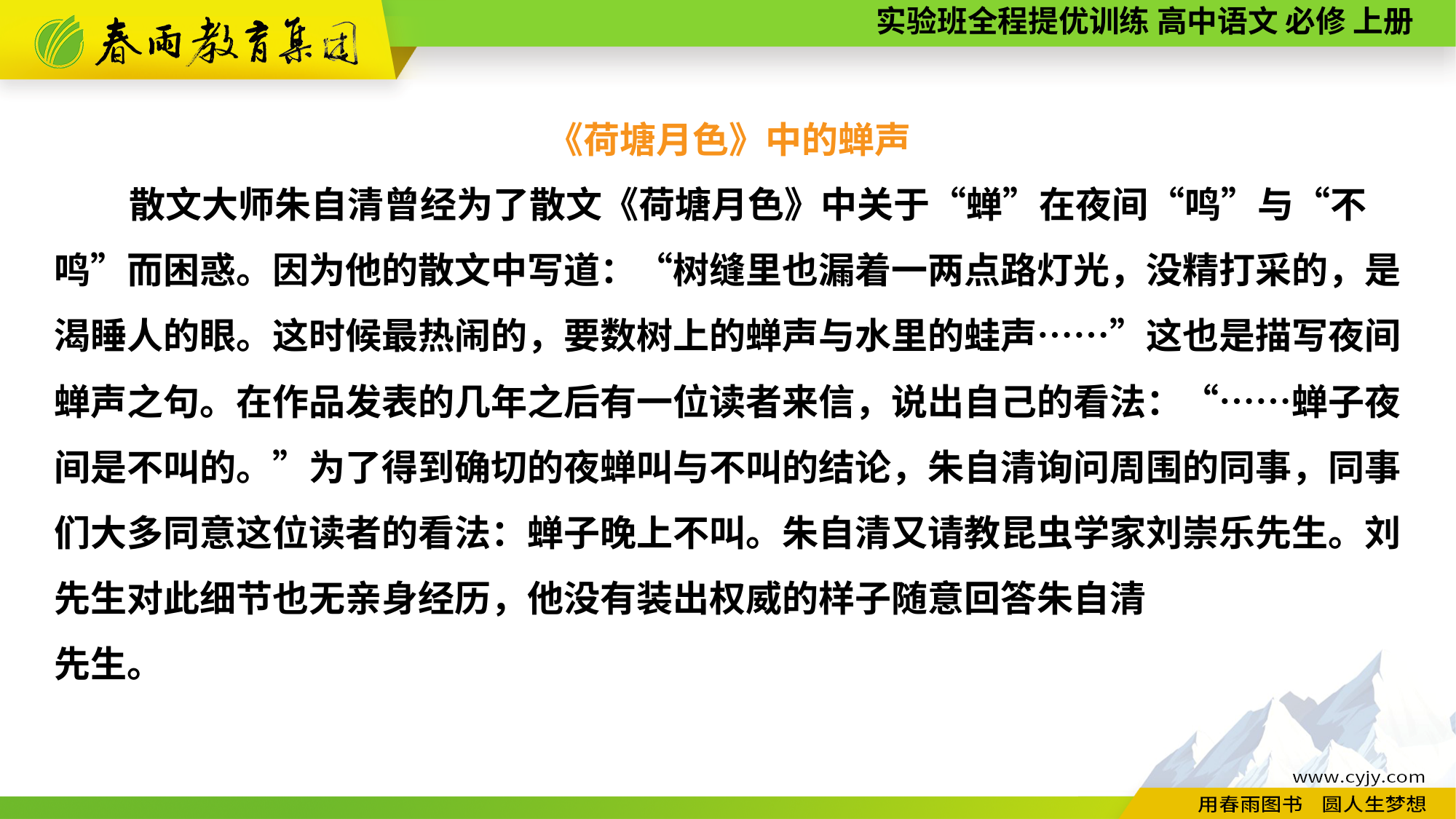

《荷塘月色》中的蝉声
散文大师朱自清曾经为了散文《荷塘月色》中关于“蝉”在夜间“鸣”与“不鸣”而困惑。因为他的散文中写道：“树缝里也漏着一两点路灯光，没精打采的，是渴睡人的眼。这时候最热闹的，要数树上的蝉声与水里的蛙声……”这也是描写夜间蝉声之句。在作品发表的几年之后有一位读者来信，说出自己的看法：“……蝉子夜间是不叫的。”为了得到确切的夜蝉叫与不叫的结论，朱自清询问周围的同事，同事们大多同意这位读者的看法：蝉子晚上不叫。朱自清又请教昆虫学家刘崇乐先生。刘先生对此细节也无亲身经历，他没有装出权威的样子随意回答朱自清
先生。